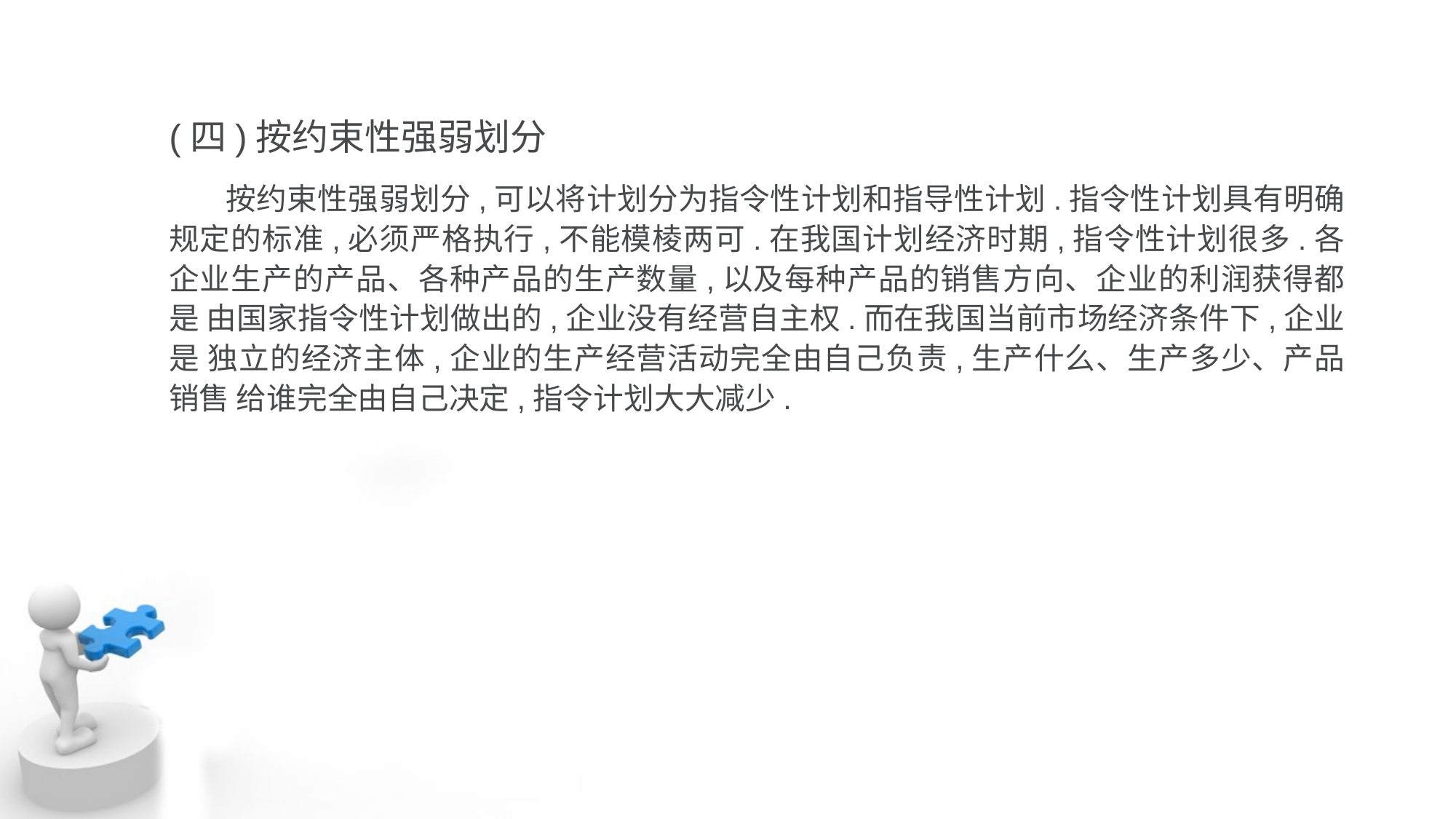

(四)按约束性强弱划分
       按约束性强弱划分,可以将计划分为指令性计划和指导性计划.指令性计划具有明确 规定的标准,必须严格执行,不能模棱两可.在我国计划经济时期,指令性计划很多.各 企业生产的产品、各种产品的生产数量,以及每种产品的销售方向、企业的利润获得都是 由国家指令性计划做出的,企业没有经营自主权.而在我国当前市场经济条件下,企业是 独立的经济主体,企业的生产经营活动完全由自己负责,生产什么、生产多少、产品销售 给谁完全由自己决定,指令计划大大减少.